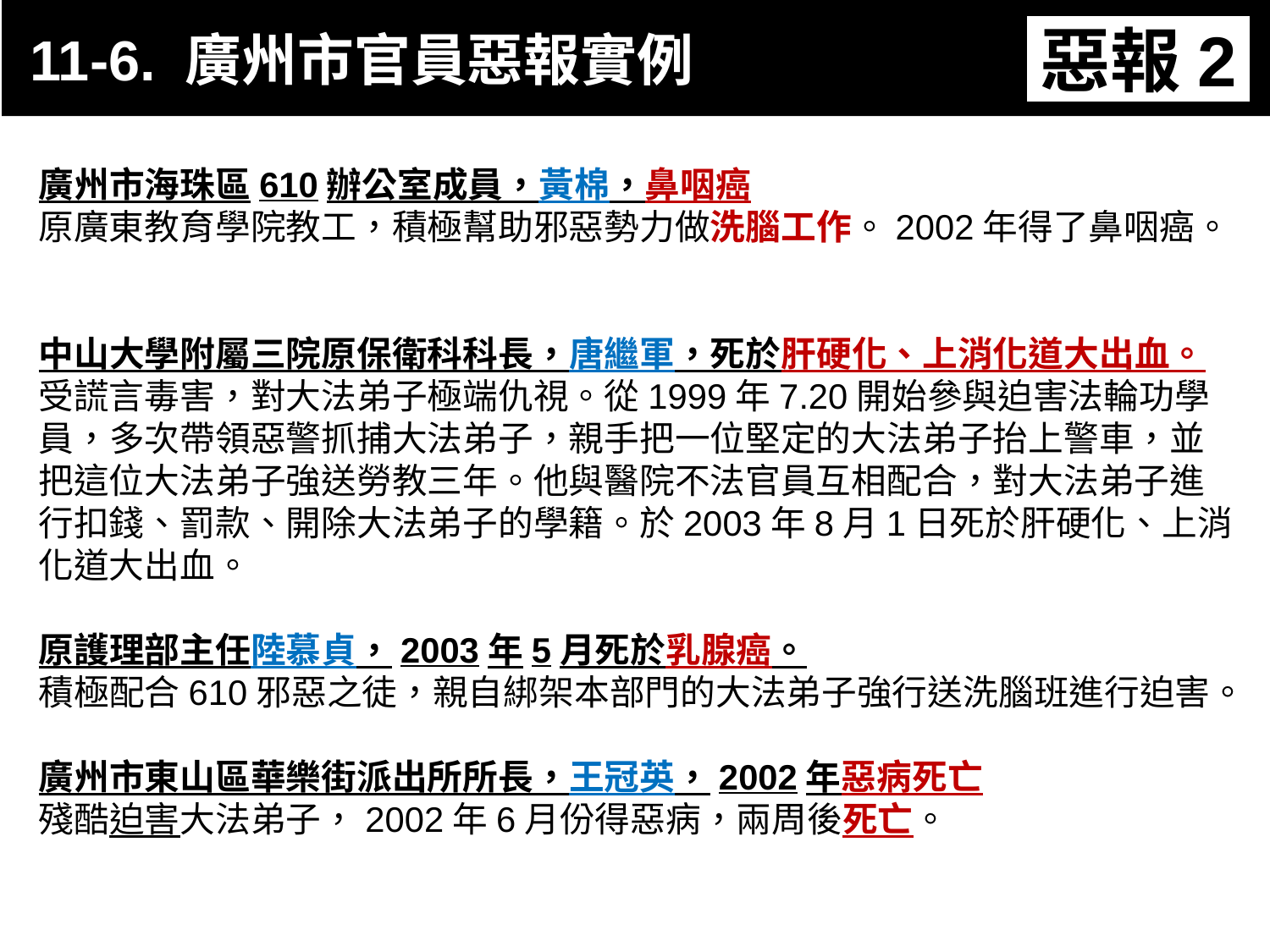

11-6. 廣州市官員惡報實例
惡報2
11-3. XX市官員惡報實例
廣州市海珠區610辦公室成員，黃棉，鼻咽癌
原廣東教育學院教工，積極幫助邪惡勢力做洗腦工作。2002年得了鼻咽癌。

中山大學附屬三院原保衛科科長，唐繼軍，死於肝硬化、上消化道大出血。
受謊言毒害，對大法弟子極端仇視。從1999年7.20開始參與迫害法輪功學員，多次帶領惡警抓捕大法弟子，親手把一位堅定的大法弟子抬上警車，並把這位大法弟子強送勞教三年。他與醫院不法官員互相配合，對大法弟子進行扣錢、罰款、開除大法弟子的學籍。於2003年8月1日死於肝硬化、上消化道大出血。

原護理部主任陸慕貞，2003年5月死於乳腺癌。
積極配合610邪惡之徒，親自綁架本部門的大法弟子強行送洗腦班進行迫害。

廣州市東山區華樂街派出所所長，王冠英，2002年惡病死亡
殘酷迫害大法弟子，2002年6月份得惡病，兩周後死亡。